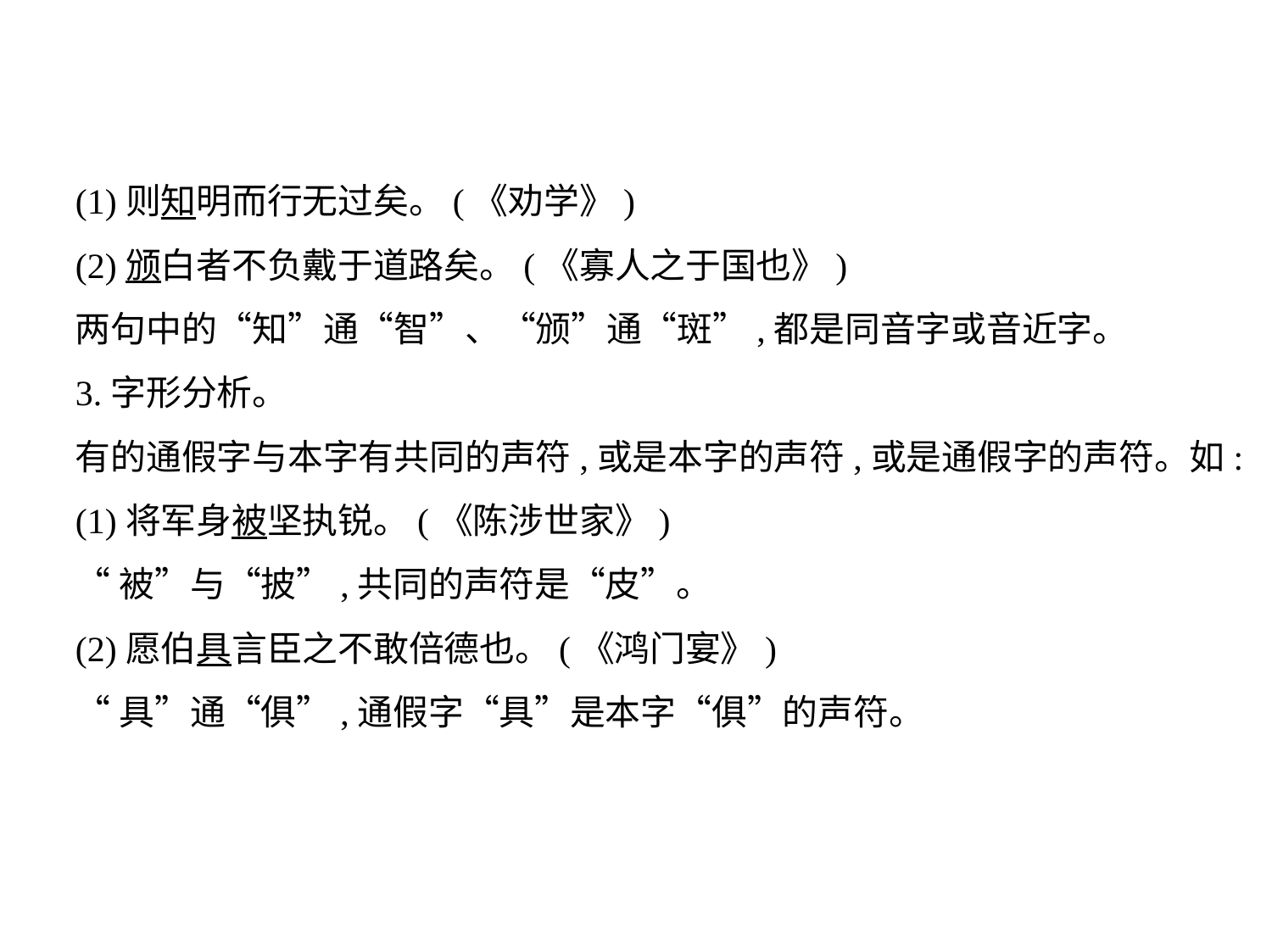

(1)则知明而行无过矣。(《劝学》)
(2)颁白者不负戴于道路矣。(《寡人之于国也》)
两句中的“知”通“智”、“颁”通“斑”,都是同音字或音近字。
3.字形分析。
有的通假字与本字有共同的声符,或是本字的声符,或是通假字的声符。如:
(1)将军身被坚执锐。(《陈涉世家》)
“被”与“披”,共同的声符是“皮”。
(2)愿伯具言臣之不敢倍德也。(《鸿门宴》)
“具”通“俱”,通假字“具”是本字“俱”的声符。